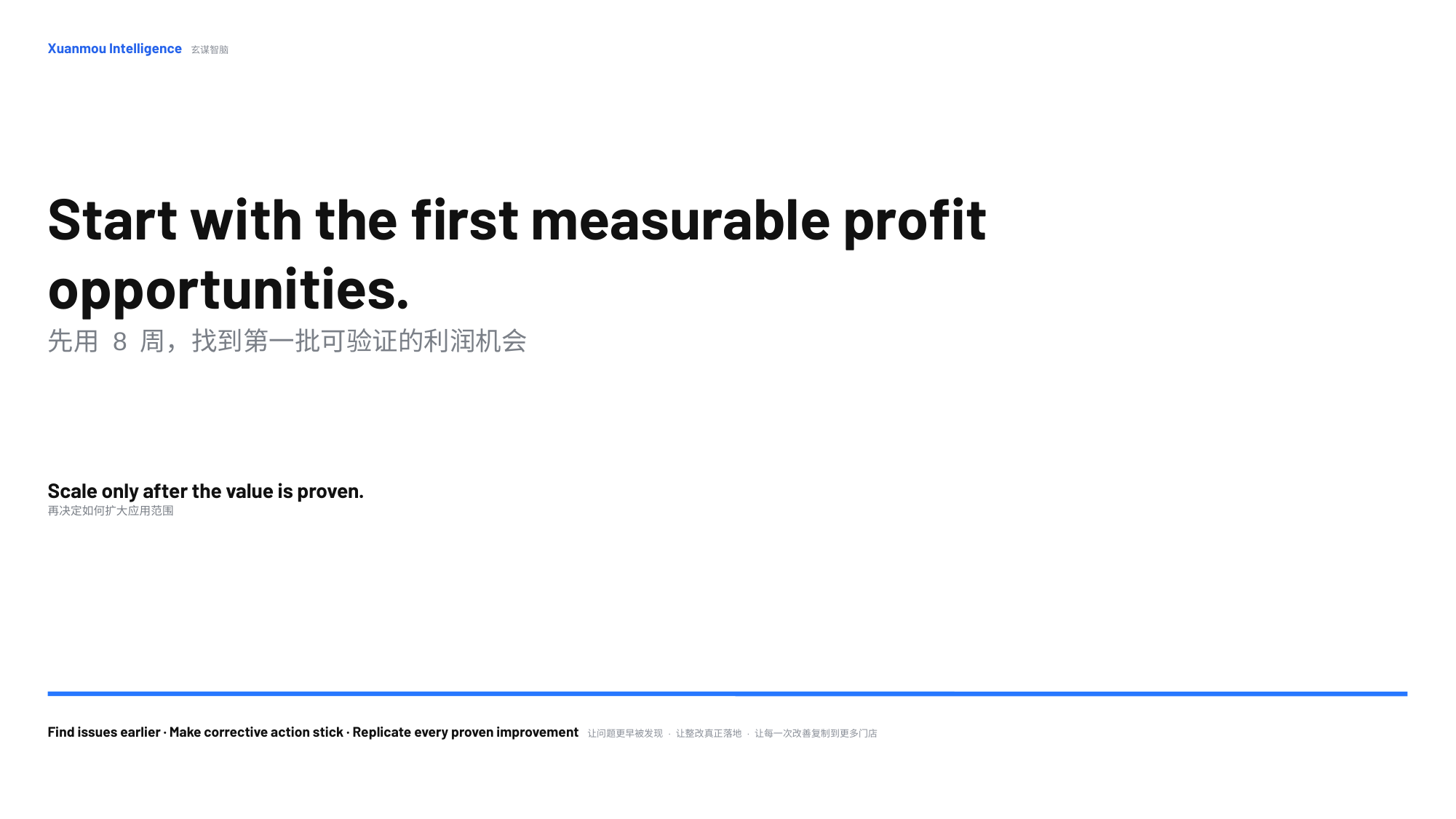

Xuanmou Intelligence  玄谋智脑
Start with the first measurable profit opportunities.
先用 8 周，找到第一批可验证的利润机会
Scale only after the value is proven.
再决定如何扩大应用范围

Find issues earlier · Make corrective action stick · Replicate every proven improvement  让问题更早被发现 · 让整改真正落地 · 让每一次改善复制到更多门店